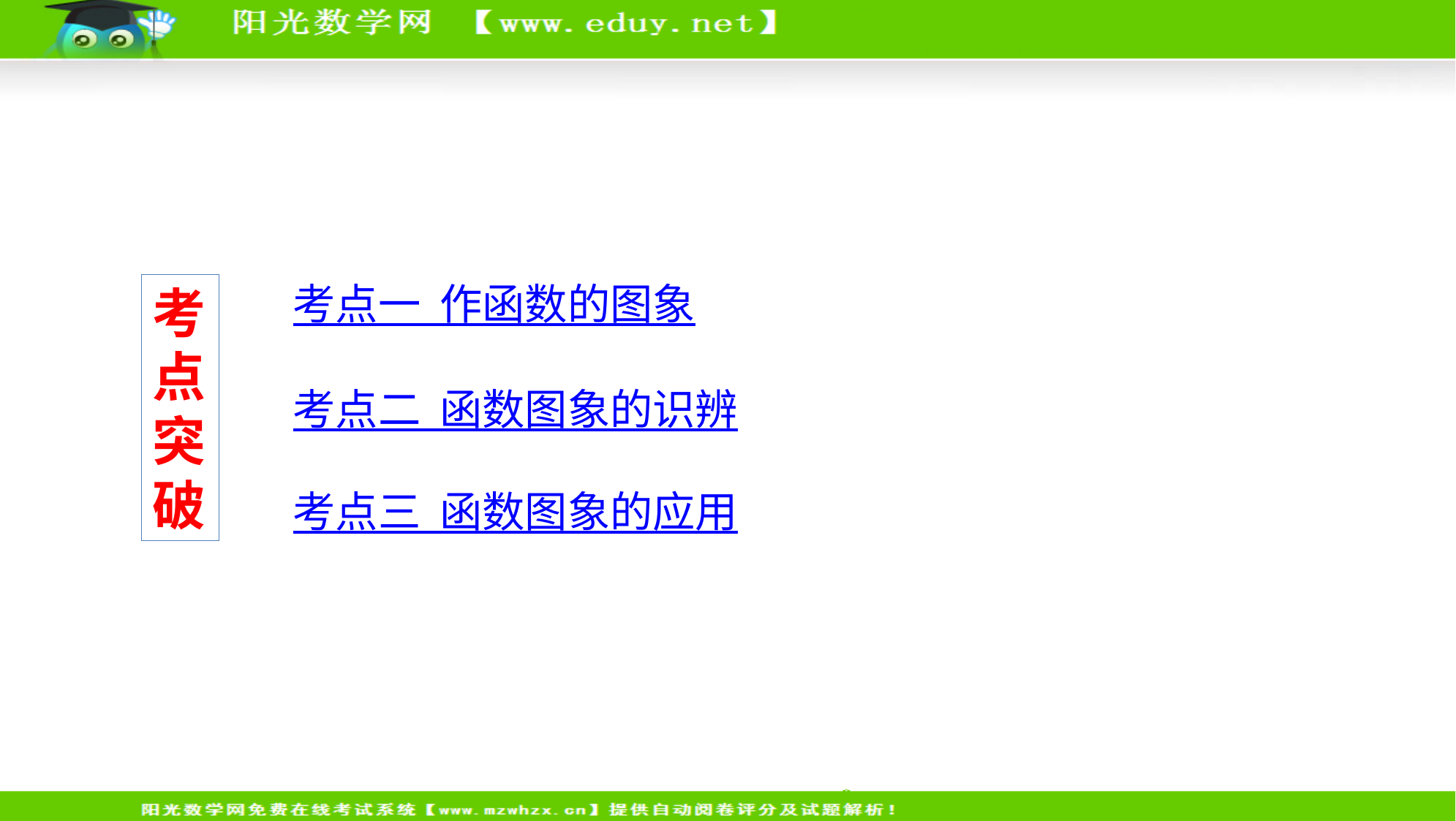

考点一  作函数的图象
考点突破
考点二  函数图象的识辨
考点三  函数图象的应用